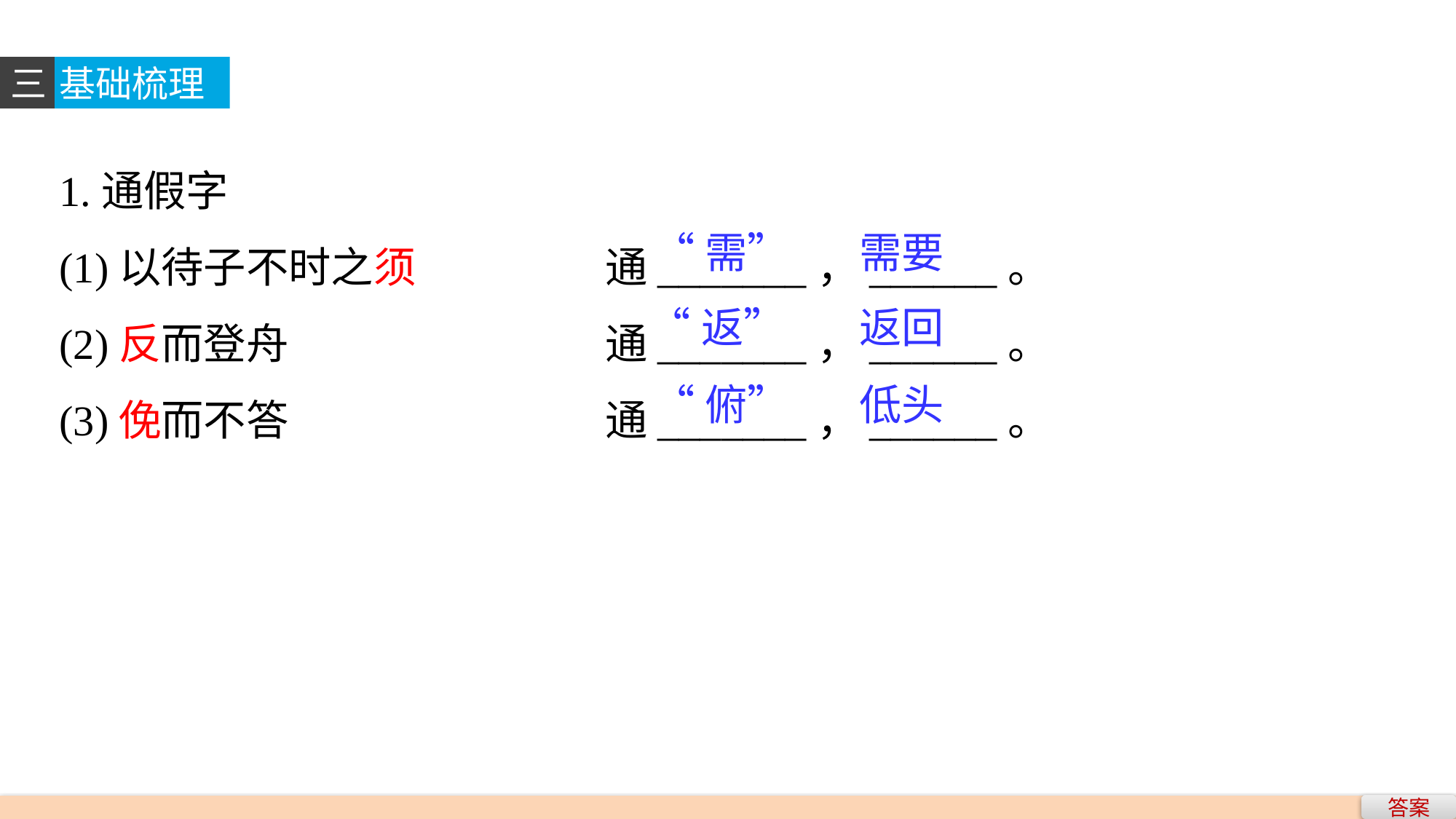

三
基础梳理
1.通假字
(1)以待子不时之须　　　	通_______，______。
(2)反而登舟　　　  		通_______，______。
(3)俛而不答　　　  		通_______，______。
“需”
需要
“返”
返回
“俯”
低头
答案